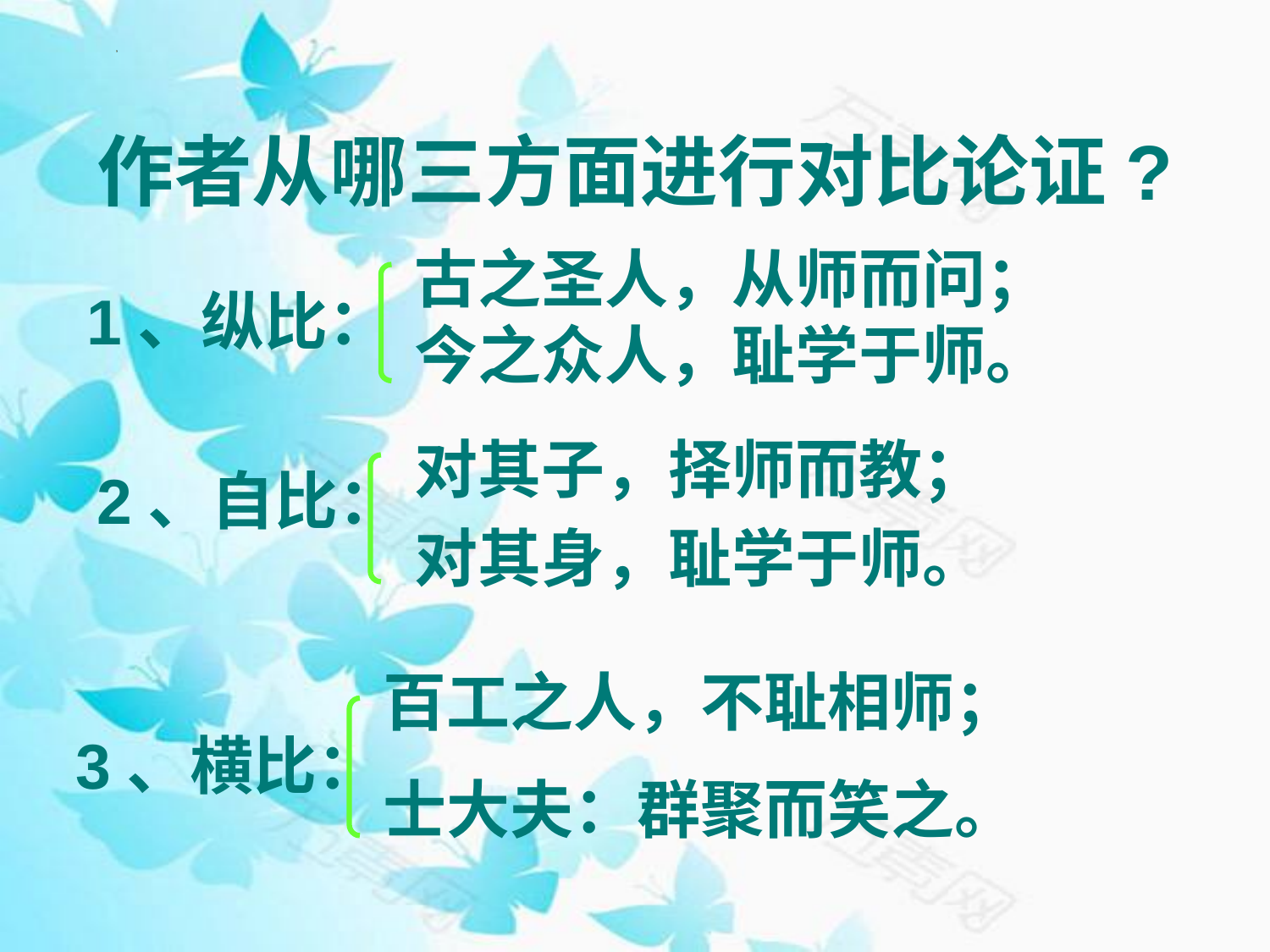

作者从哪三方面进行对比论证?
古之圣人，从师而问；
今之众人，耻学于师。

1、纵比：
对其子，择师而教；
对其身，耻学于师。

2、自比：

百工之人，不耻相师；
士大夫：群聚而笑之。

3、横比：